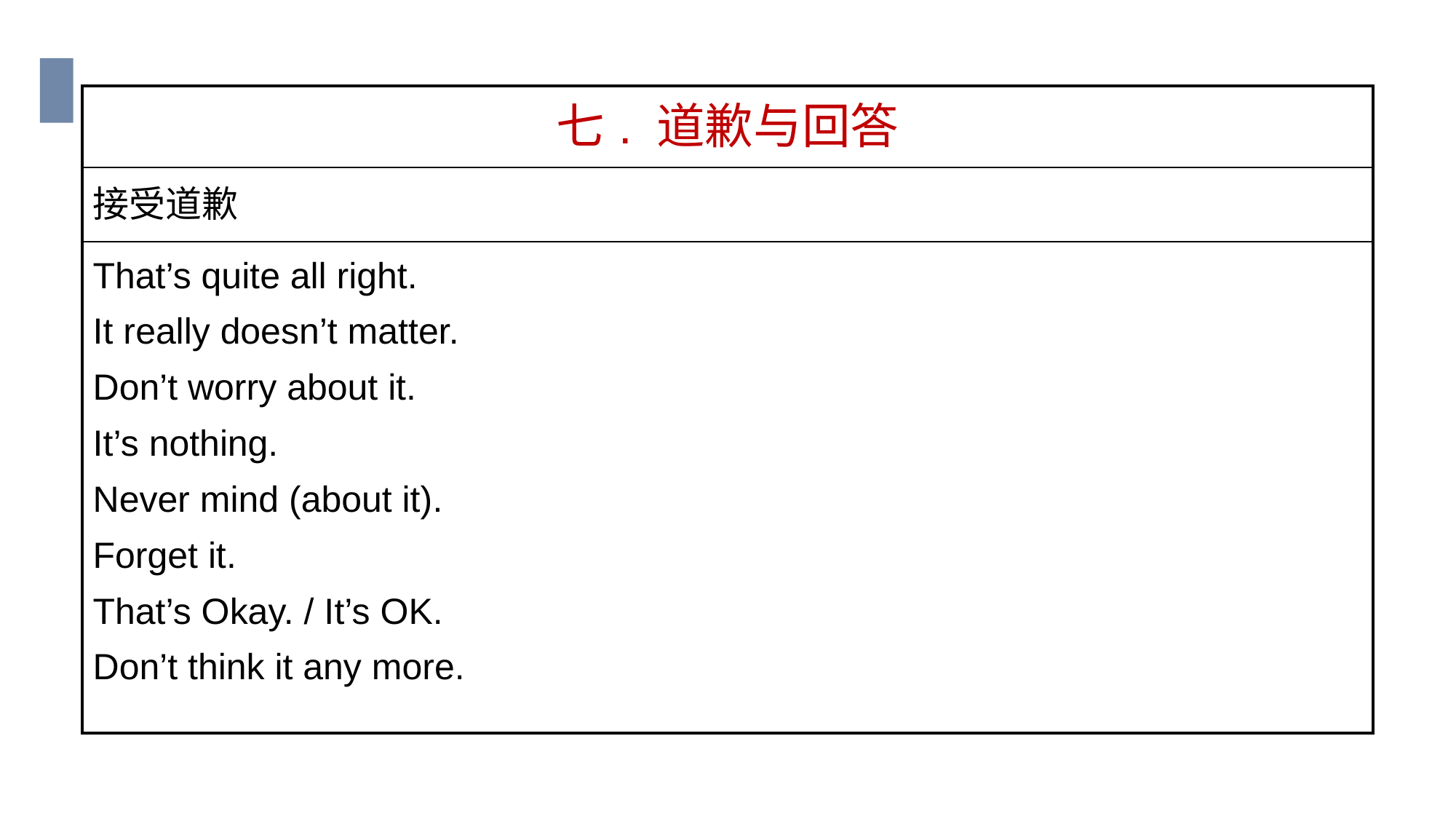

| 七. 道歉与回答 |
| --- |
| 接受道歉 |
| That’s quite all right. It really doesn’t matter. Don’t worry about it. It’s nothing. Never mind (about it). Forget it. That’s Okay. / It’s OK. Don’t think it any more. |